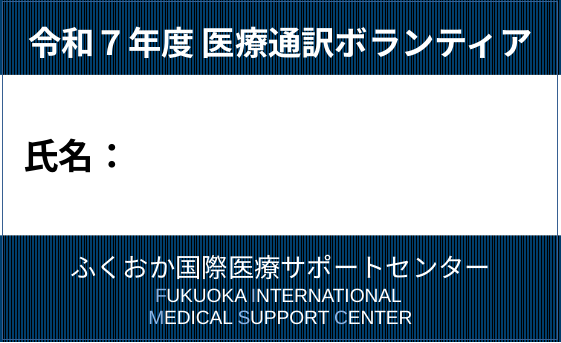

令和７年度 医療通訳ボランティア

氏名：
ふくおか国際医療サポートセンター
FUKUOKA INTERNATIONAL
MEDICAL SUPPORT CENTER